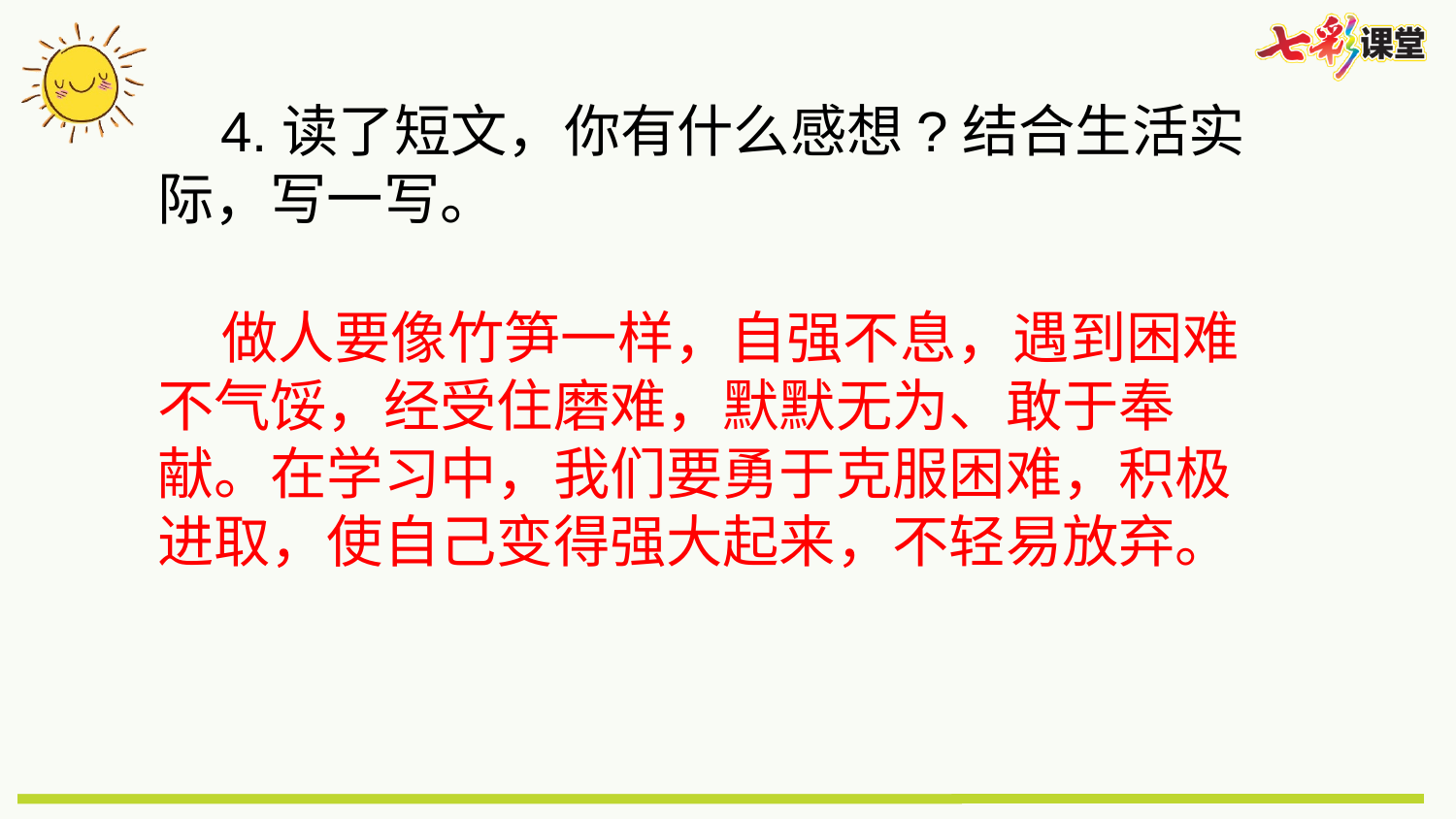

4.读了短文，你有什么感想?结合生活实际，写一写。
    做人要像竹笋一样，自强不息，遇到困难不气馁，经受住磨难，默默无为、敢于奉献。在学习中，我们要勇于克服困难，积极进取，使自己变得强大起来，不轻易放弃。